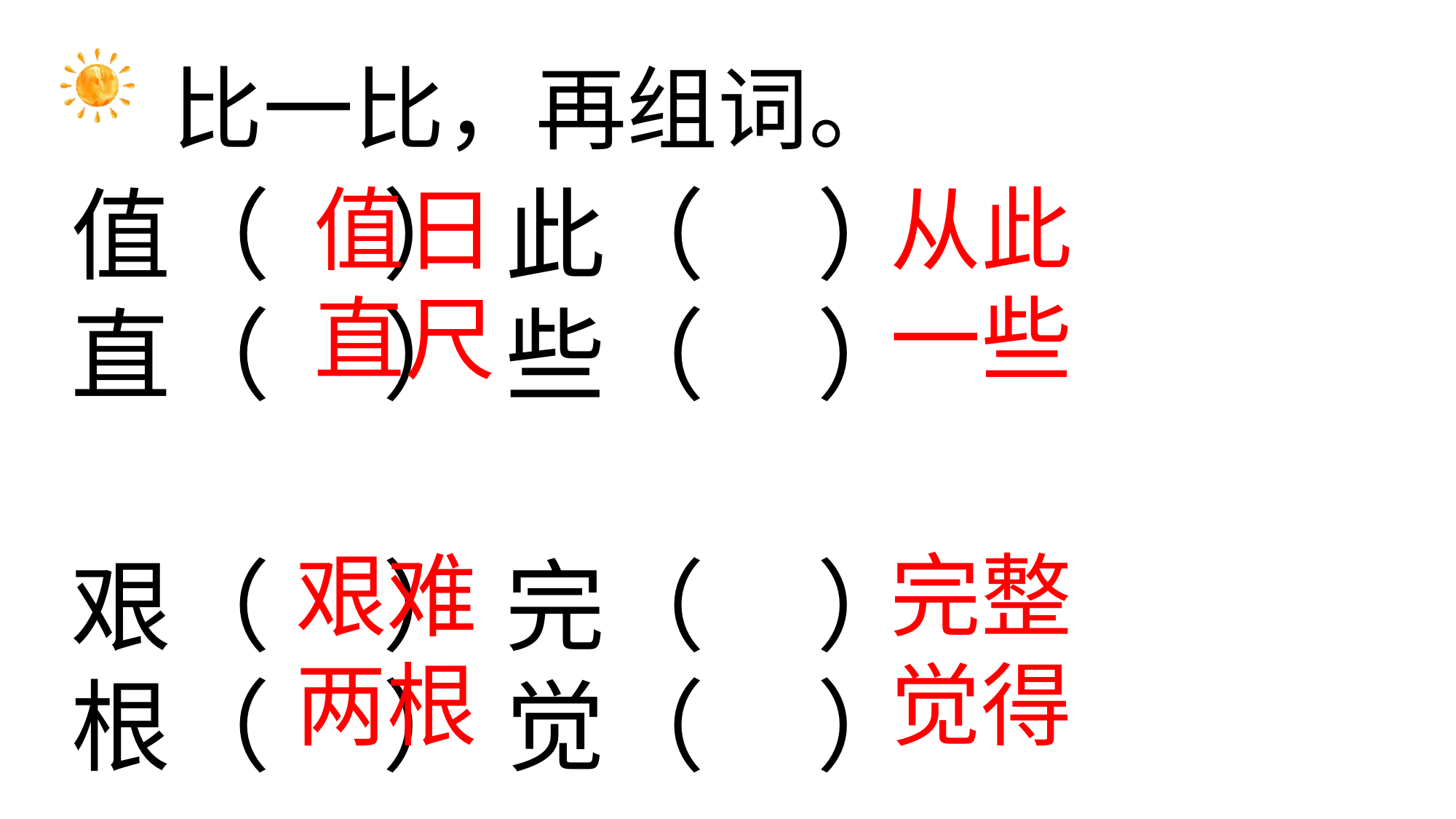

比一比，再组词。
值（     ） 此（     ）
直（     ） 些（     ）

艰（     ） 完（     ）
根（     ） 觉（     ）
值日
直尺
从此
一些
艰难
两根
完整
觉得